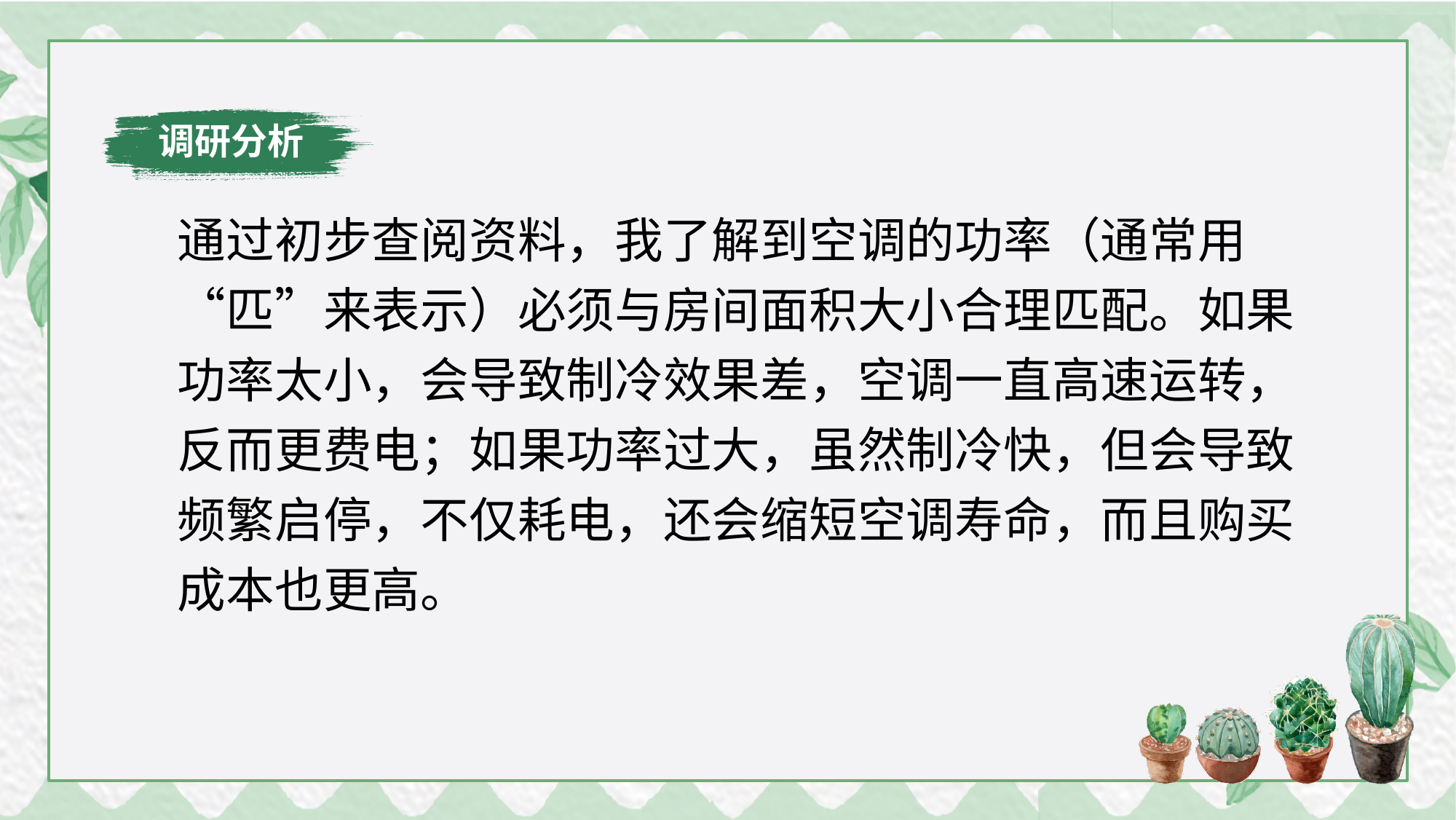

调研分析
通过初步查阅资料，我了解到空调的功率（通常用“匹”来表示）必须与房间面积大小合理匹配。如果功率太小，会导致制冷效果差，空调一直高速运转，反而更费电；如果功率过大，虽然制冷快，但会导致频繁启停，不仅耗电，还会缩短空调寿命，而且购买成本也更高。